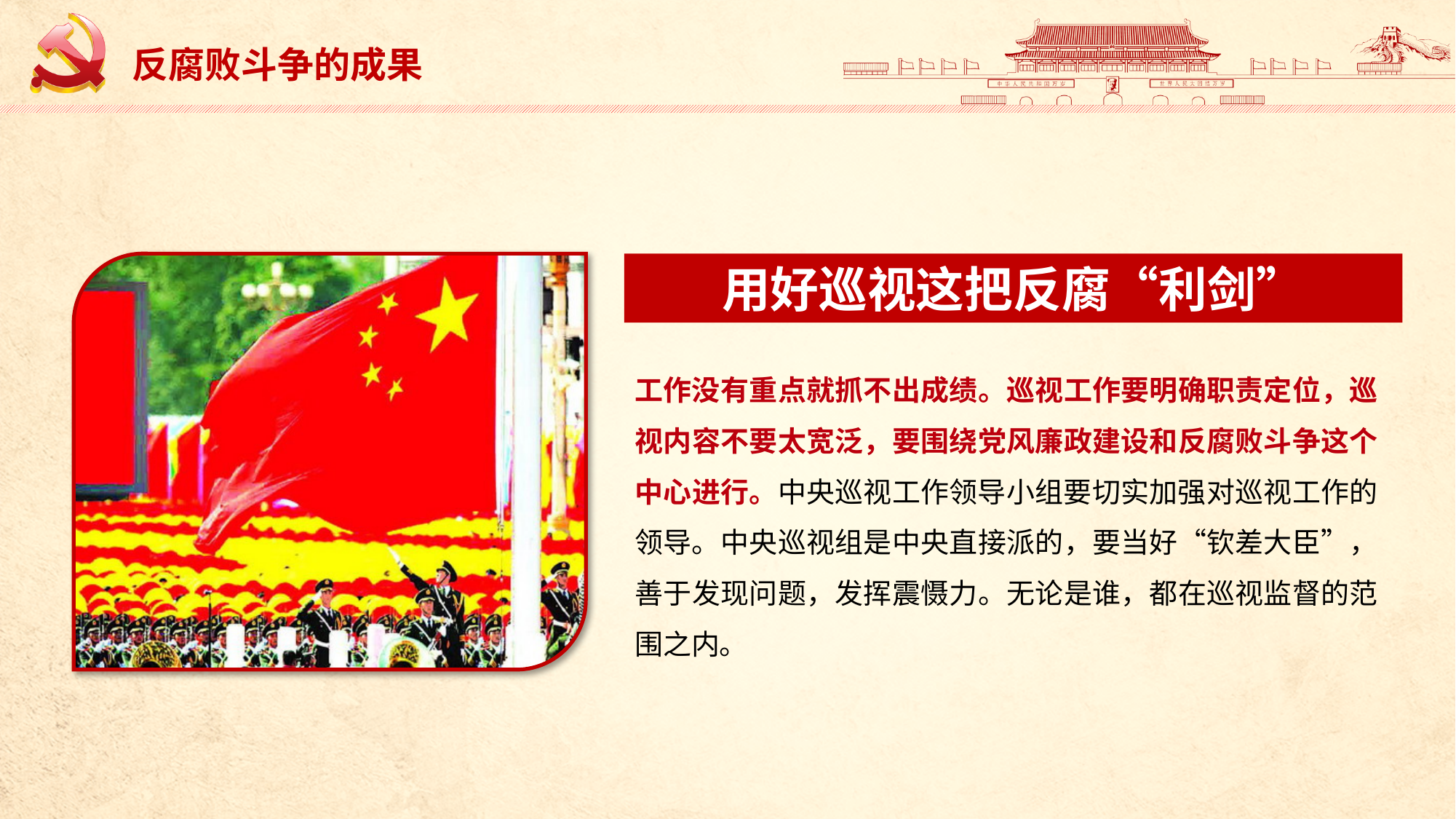

反腐败斗争的成果

用好巡视这把反腐“利剑”
工作没有重点就抓不出成绩。巡视工作要明确职责定位，巡视内容不要太宽泛，要围绕党风廉政建设和反腐败斗争这个中心进行。中央巡视工作领导小组要切实加强对巡视工作的领导。中央巡视组是中央直接派的，要当好“钦差大臣”，善于发现问题，发挥震慑力。无论是谁，都在巡视监督的范围之内。